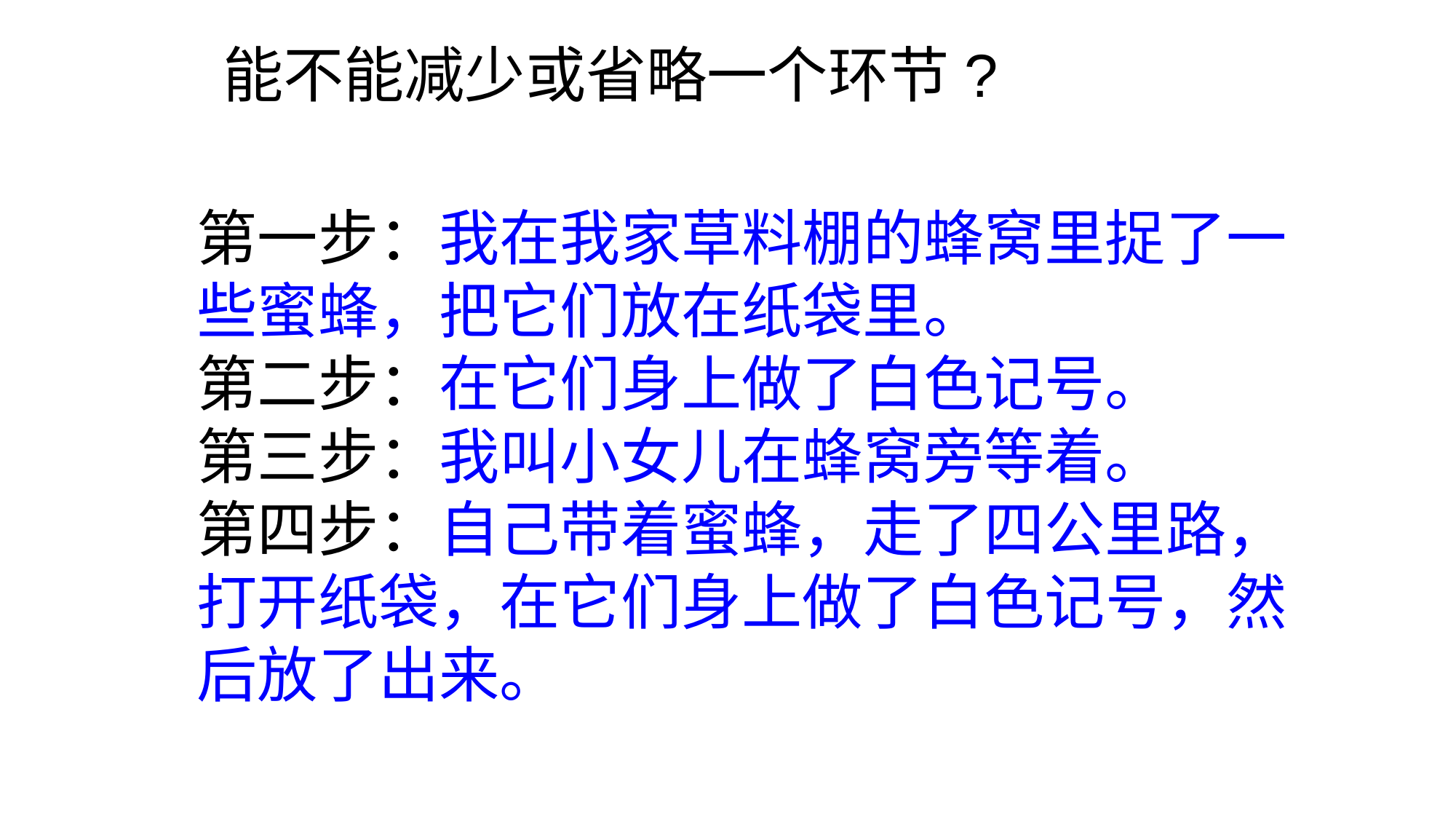

能不能减少或省略一个环节?
第一步：我在我家草料棚的蜂窝里捉了一些蜜蜂，把它们放在纸袋里。
第二步：在它们身上做了白色记号。
第三步：我叫小女儿在蜂窝旁等着。
第四步：自己带着蜜蜂，走了四公里路，打开纸袋，在它们身上做了白色记号，然后放了出来。